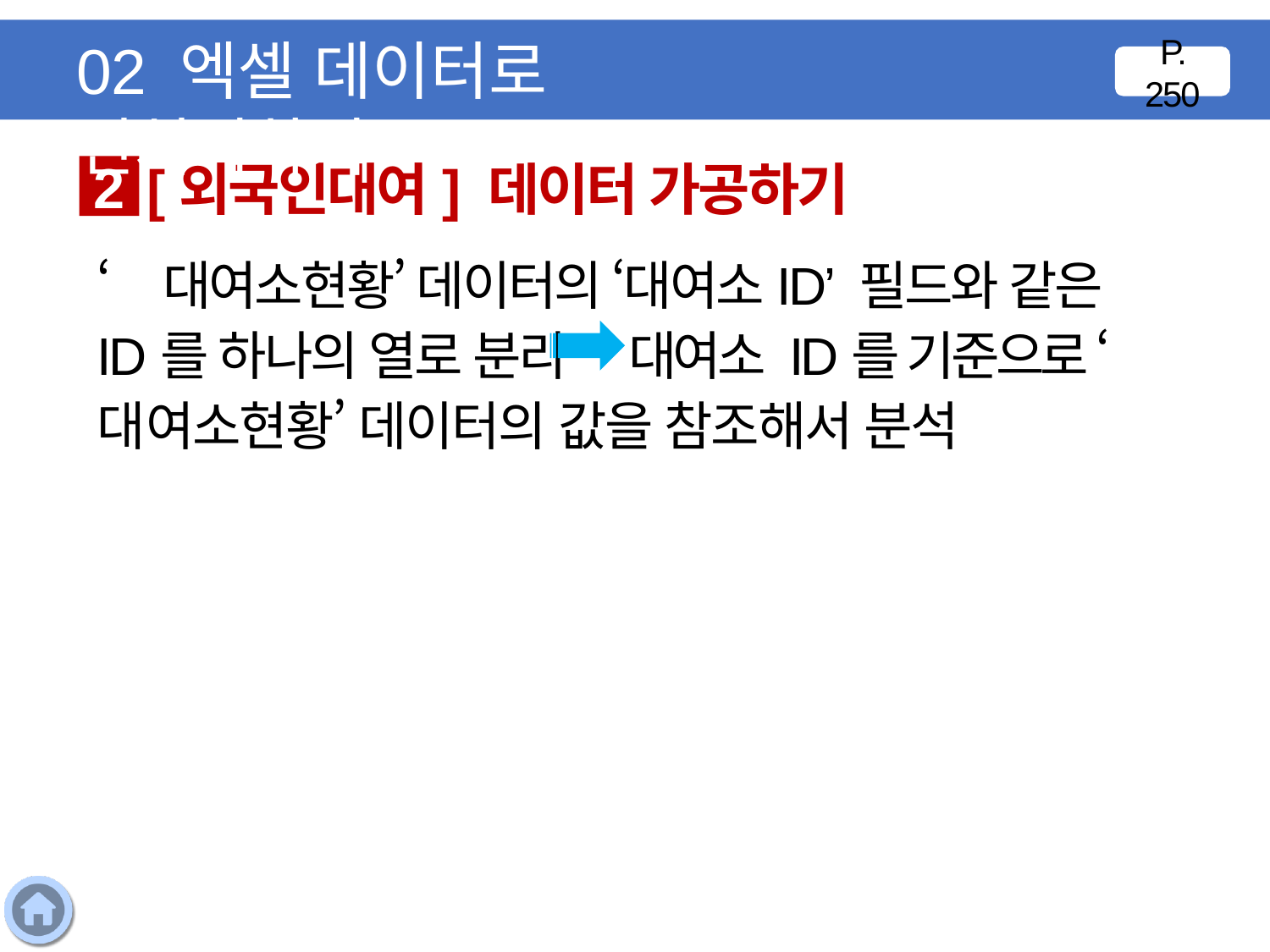

02 엑셀 데이터로 전처리하기
P. 250
[외국인대여] 데이터 가공하기
2
‘대여소현황’ 데이터의 ‘대여소ID’ 필드와 같은 ID를 하나의 열로 분리     대여소 ID를 기준으로 ‘대여소현황’ 데이터의 값을 참조해서 분석